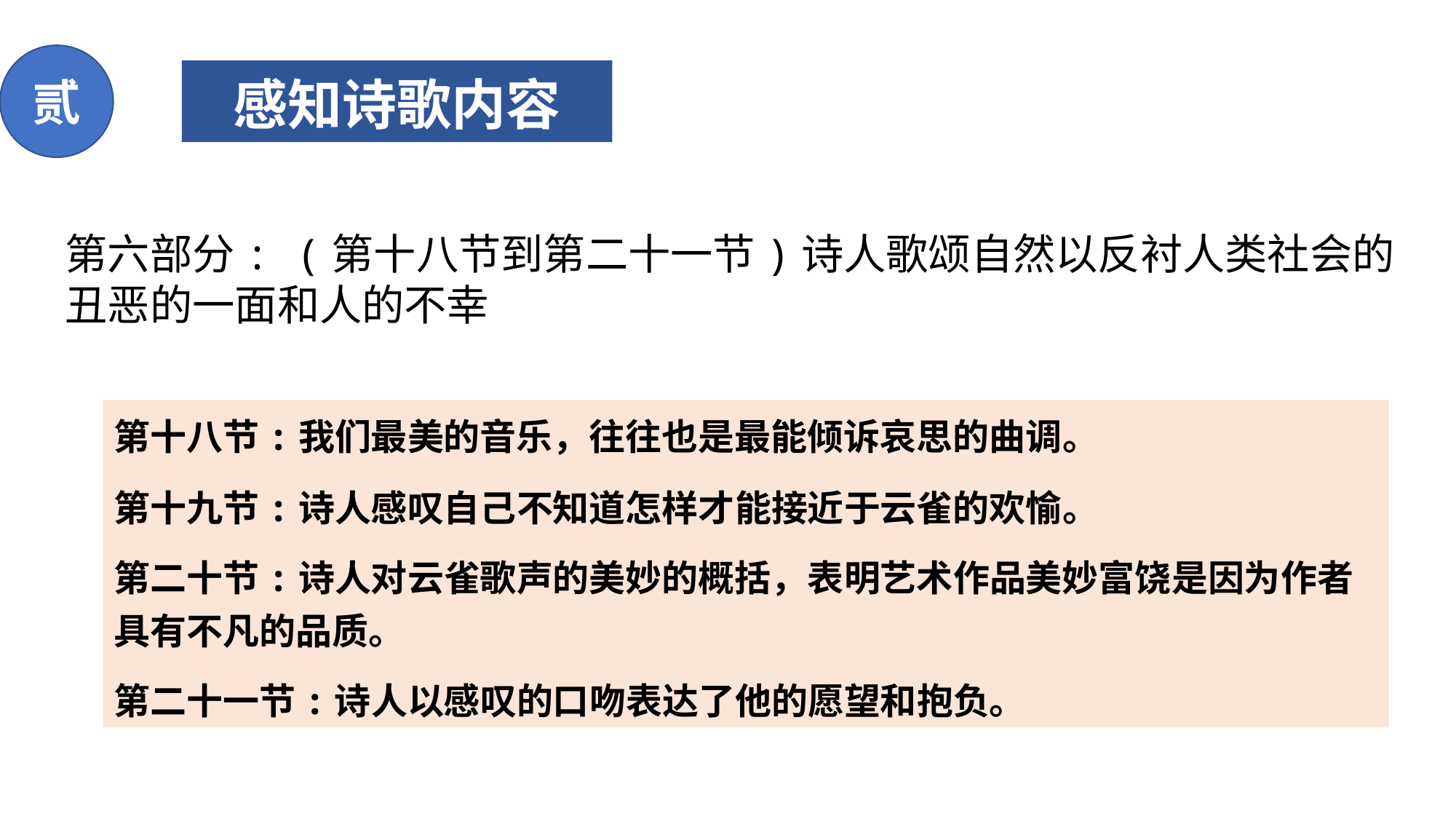

贰
感知诗歌内容
#
第六部分: (第十八节到第二十一节)诗人歌颂自然以反衬人类社会的丑恶的一面和人的不幸
第十八节:我们最美的音乐，往往也是最能倾诉哀思的曲调。
第十九节:诗人感叹自己不知道怎样才能接近于云雀的欢愉。
第二十节:诗人对云雀歌声的美妙的概括，表明艺术作品美妙富饶是因为作者具有不凡的品质。
第二十一节:诗人以感叹的口吻表达了他的愿望和抱负。